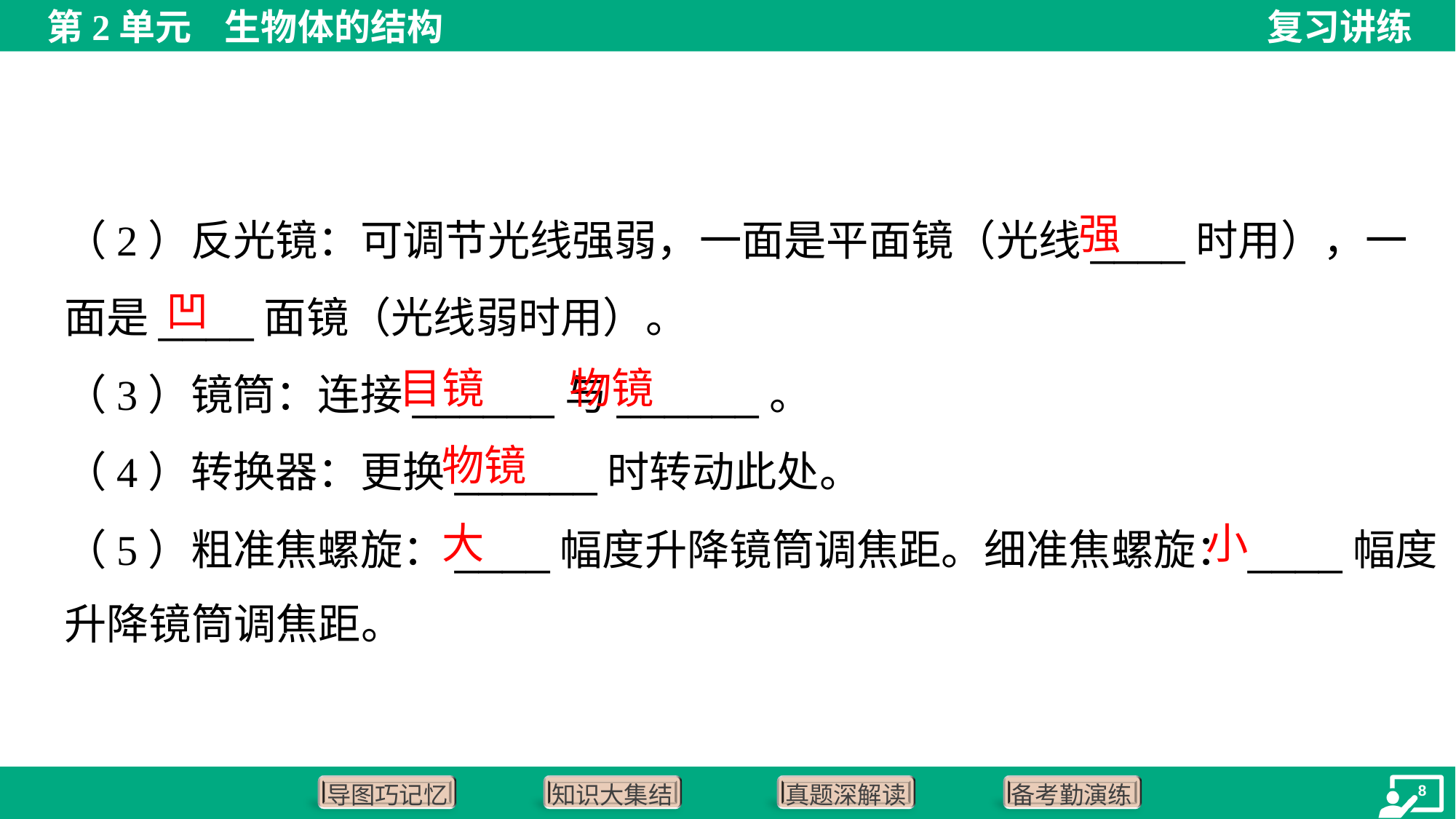

强
（2）反光镜：可调节光线强弱，一面是平面镜（光线____时用），一
面是____面镜（光线弱时用）。
（3）镜筒：连接______与______。
（4）转换器：更换______时转动此处。
（5）粗准焦螺旋：____幅度升降镜筒调焦距。细准焦螺旋：____幅度
升降镜筒调焦距。
凹
目镜
物镜
物镜
大
小